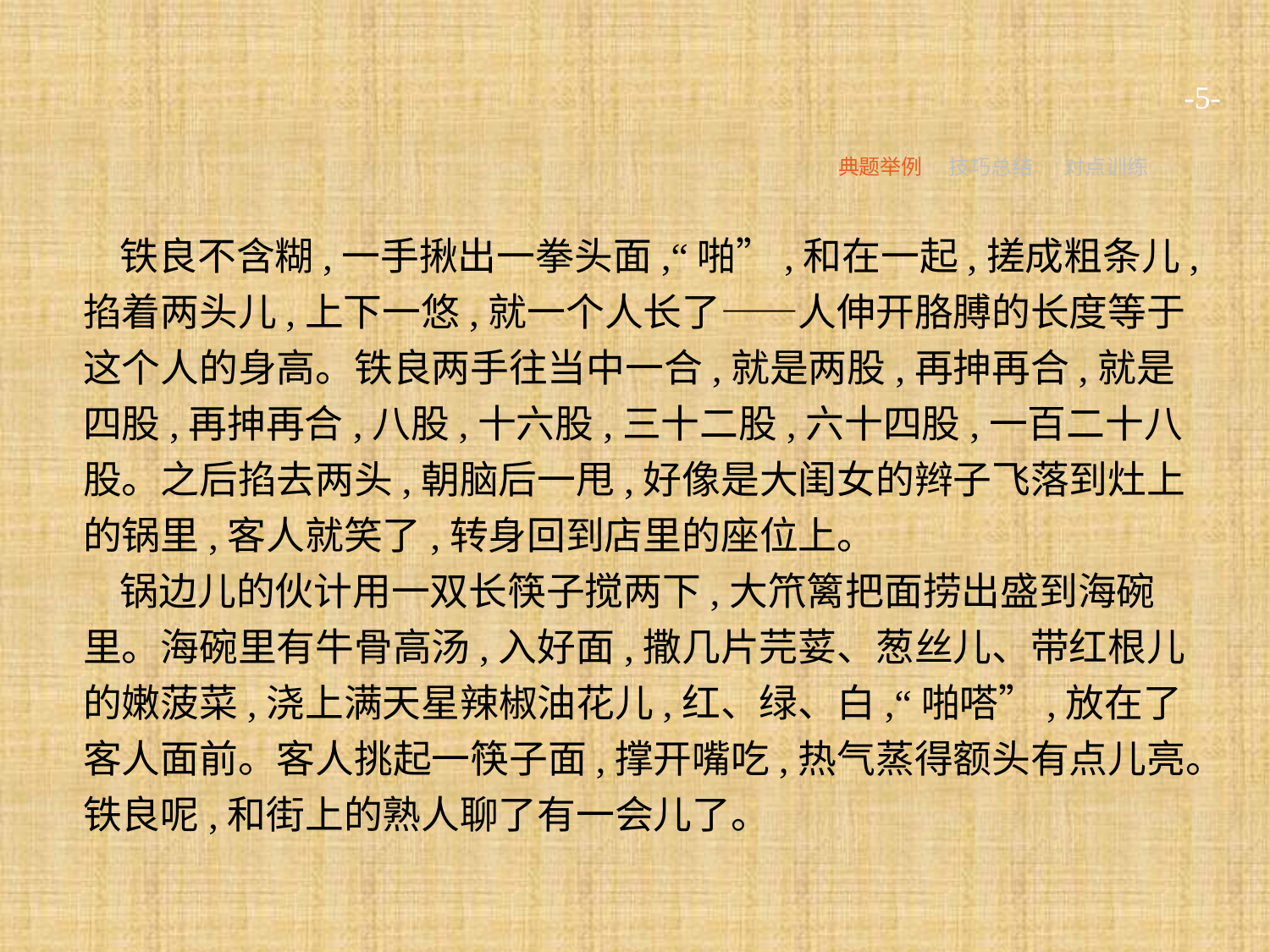

-5-
典题举例
技巧总结
对点训练
铁良不含糊,一手揪出一拳头面,“啪”,和在一起,搓成粗条儿,掐着两头儿,上下一悠,就一个人长了——人伸开胳膊的长度等于这个人的身高。铁良两手往当中一合,就是两股,再抻再合,就是四股,再抻再合,八股,十六股,三十二股,六十四股,一百二十八股。之后掐去两头,朝脑后一甩,好像是大闺女的辫子飞落到灶上的锅里,客人就笑了,转身回到店里的座位上。
锅边儿的伙计用一双长筷子搅两下,大笊篱把面捞出盛到海碗里。海碗里有牛骨高汤,入好面,撒几片芫荽、葱丝儿、带红根儿的嫩菠菜,浇上满天星辣椒油花儿,红、绿、白,“啪嗒”,放在了客人面前。客人挑起一筷子面,撑开嘴吃,热气蒸得额头有点儿亮。铁良呢,和街上的熟人聊了有一会儿了。